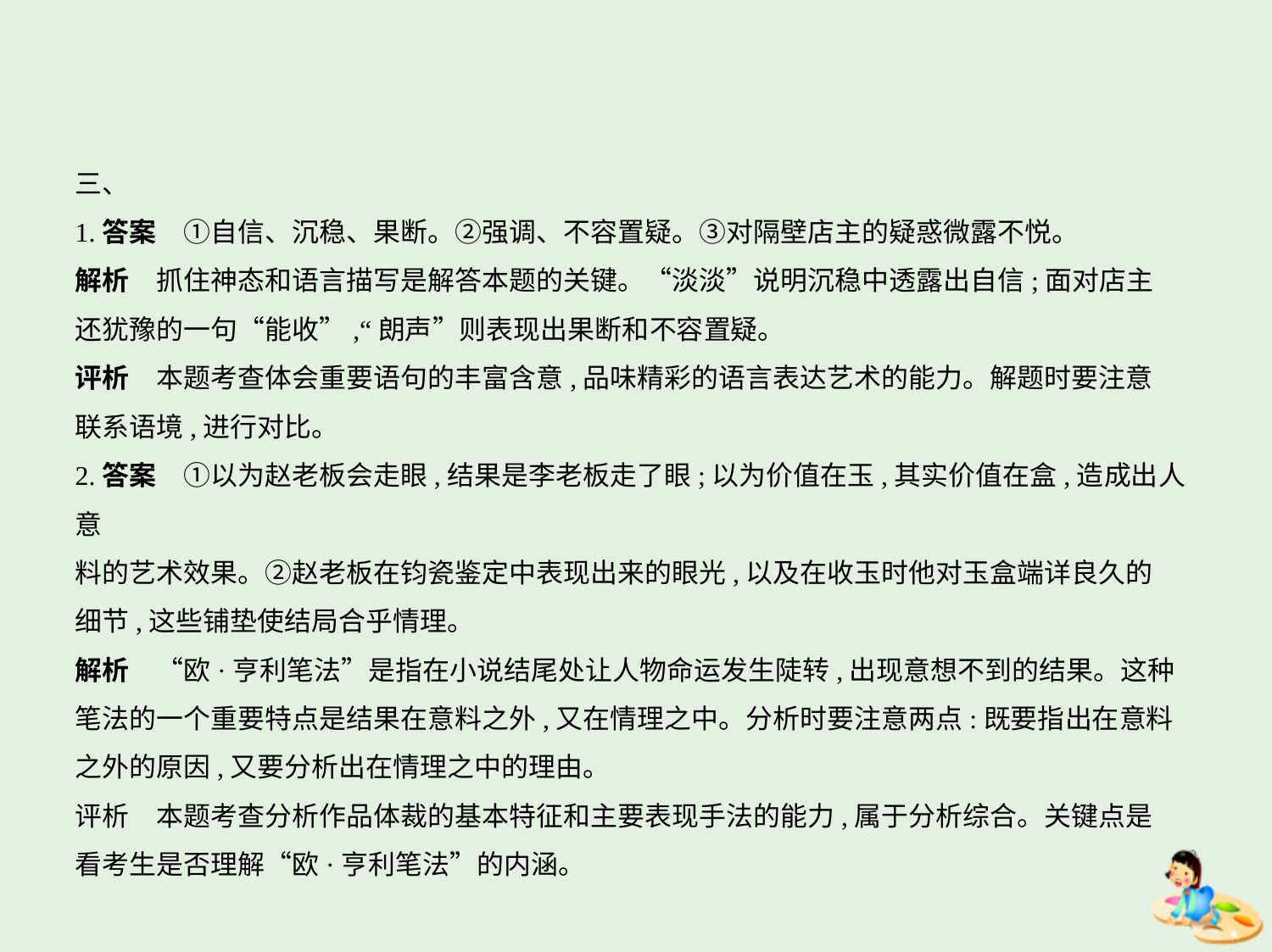

三、
1.答案　①自信、沉稳、果断。②强调、不容置疑。③对隔壁店主的疑惑微露不悦。
解析　抓住神态和语言描写是解答本题的关键。“淡淡”说明沉稳中透露出自信;面对店主
还犹豫的一句“能收”,“朗声”则表现出果断和不容置疑。
评析　本题考查体会重要语句的丰富含意,品味精彩的语言表达艺术的能力。解题时要注意
联系语境,进行对比。
2.答案　①以为赵老板会走眼,结果是李老板走了眼;以为价值在玉,其实价值在盒,造成出人意
料的艺术效果。②赵老板在钧瓷鉴定中表现出来的眼光,以及在收玉时他对玉盒端详良久的
细节,这些铺垫使结局合乎情理。
解析　“欧·亨利笔法”是指在小说结尾处让人物命运发生陡转,出现意想不到的结果。这种
笔法的一个重要特点是结果在意料之外,又在情理之中。分析时要注意两点:既要指出在意料
之外的原因,又要分析出在情理之中的理由。
评析　本题考查分析作品体裁的基本特征和主要表现手法的能力,属于分析综合。关键点是
看考生是否理解“欧·亨利笔法”的内涵。